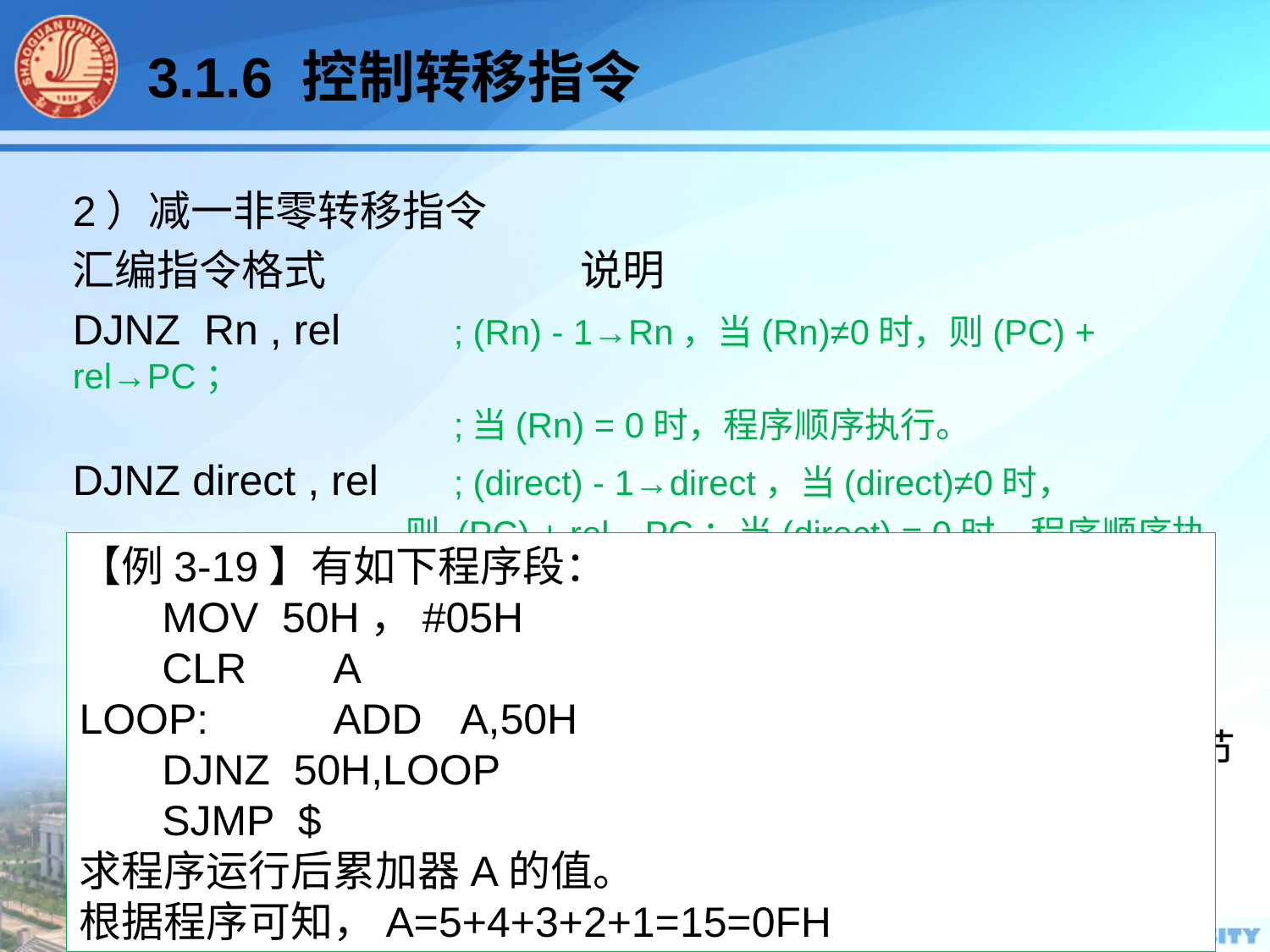

3.1.6 控制转移指令
2）减一非零转移指令
汇编指令格式		说明
DJNZ  Rn , rel	; (Rn) - 1→Rn，当(Rn)≠0时，则(PC) + rel→PC；
			;当(Rn) = 0时，程序顺序执行。
DJNZ direct , rel	; (direct) - 1→direct，当(direct)≠0时，
		         则 (PC) + rel→PC；当(direct) = 0时，程序顺序执行。
说明：
本指令有自动减1功能。
DJNZ  Rn , rel是2字节指令，而DJNZ direct , rel是3字节指令，所以在满足转移的条件下，前者PC=As+2；后者是PC=As+3，As为本指令的首地址。
【例3-19】有如下程序段：
       MOV  50H，#05H
       CLR	A
LOOP:	ADD  	A,50H
       DJNZ  50H,LOOP
       SJMP  $
求程序运行后累加器A的值。
根据程序可知，A=5+4+3+2+1=15=0FH